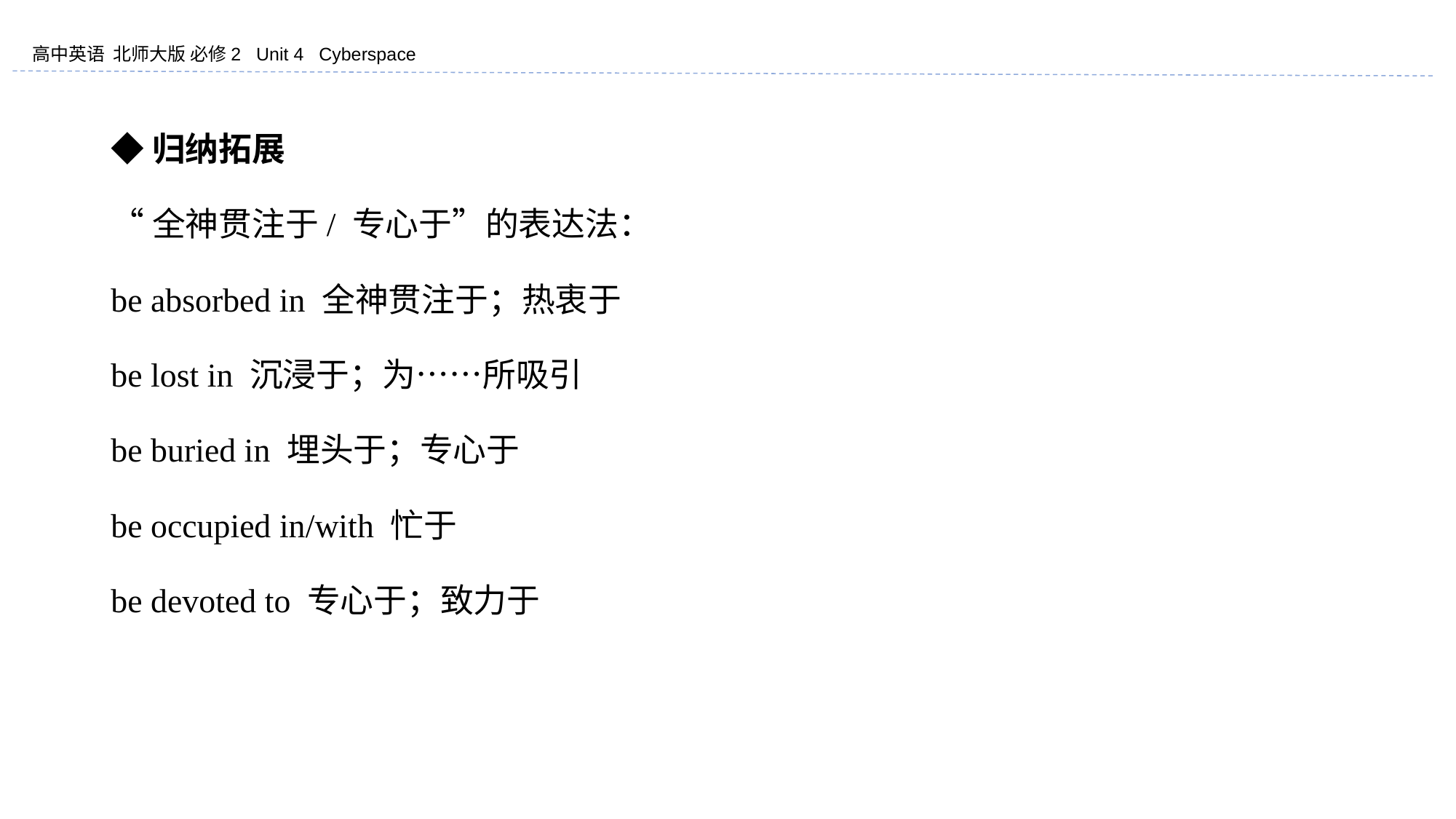

◆归纳拓展
“全神贯注于/ 专心于”的表达法：
be absorbed in 全神贯注于；热衷于
be lost in 沉浸于；为……所吸引
be buried in 埋头于；专心于
be occupied in/with 忙于
be devoted to 专心于；致力于